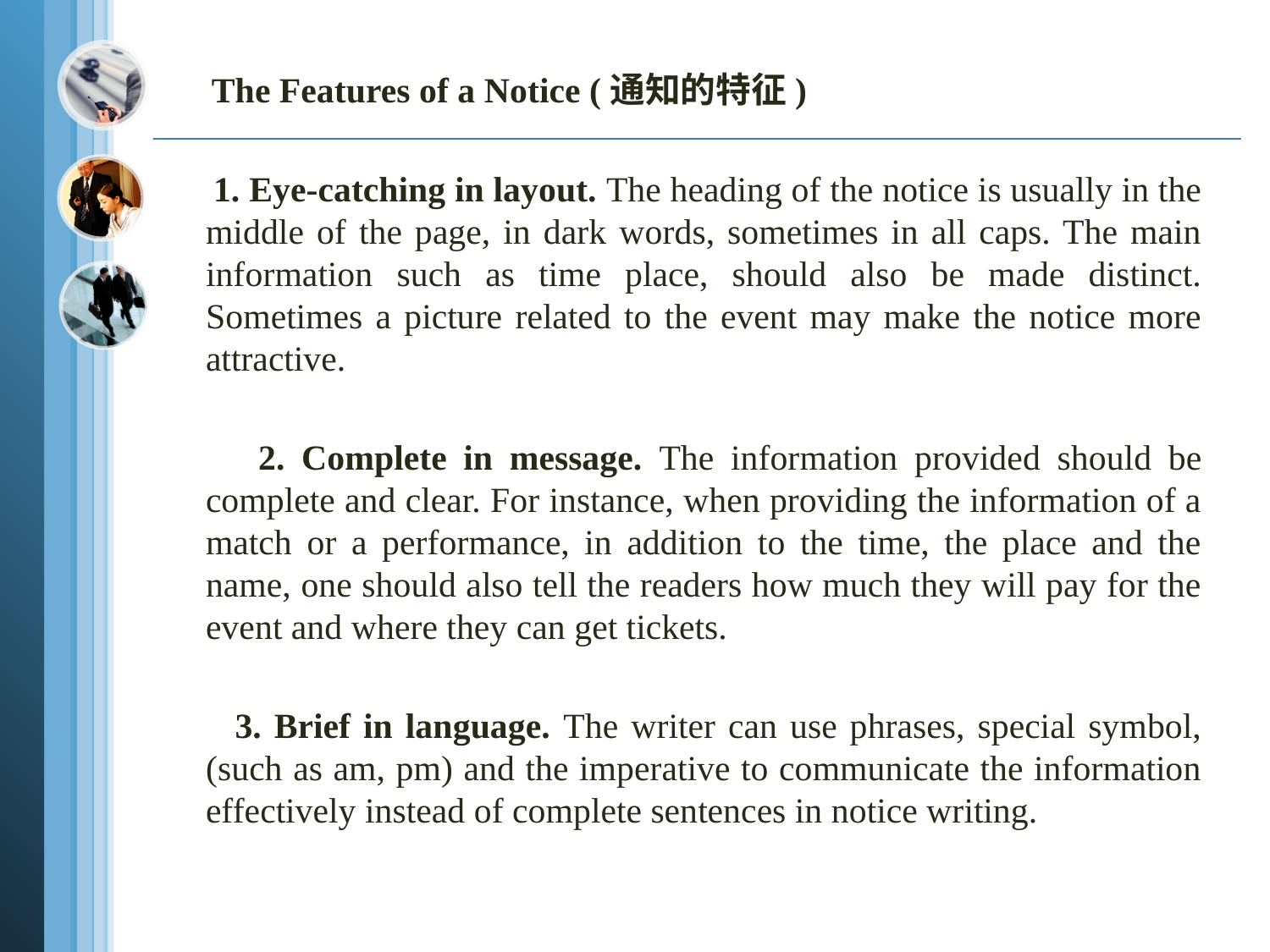

The Features of a Notice (通知的特征)

      1. Eye-catching in layout. The heading of the notice is usually in the middle of the page, in dark words, sometimes in all caps. The main information such as time place, should also be made distinct. Sometimes a picture related to the event may make the notice more attractive.

      2. Complete in message. The information provided should be complete and clear. For instance, when providing the information of a match or a performance, in addition to the time, the place and the name, one should also tell the readers how much they will pay for the event and where they can get tickets.

      3. Brief in language. The writer can use phrases, special symbol, (such as am, pm) and the imperative to communicate the information effectively instead of complete sentences in notice writing.